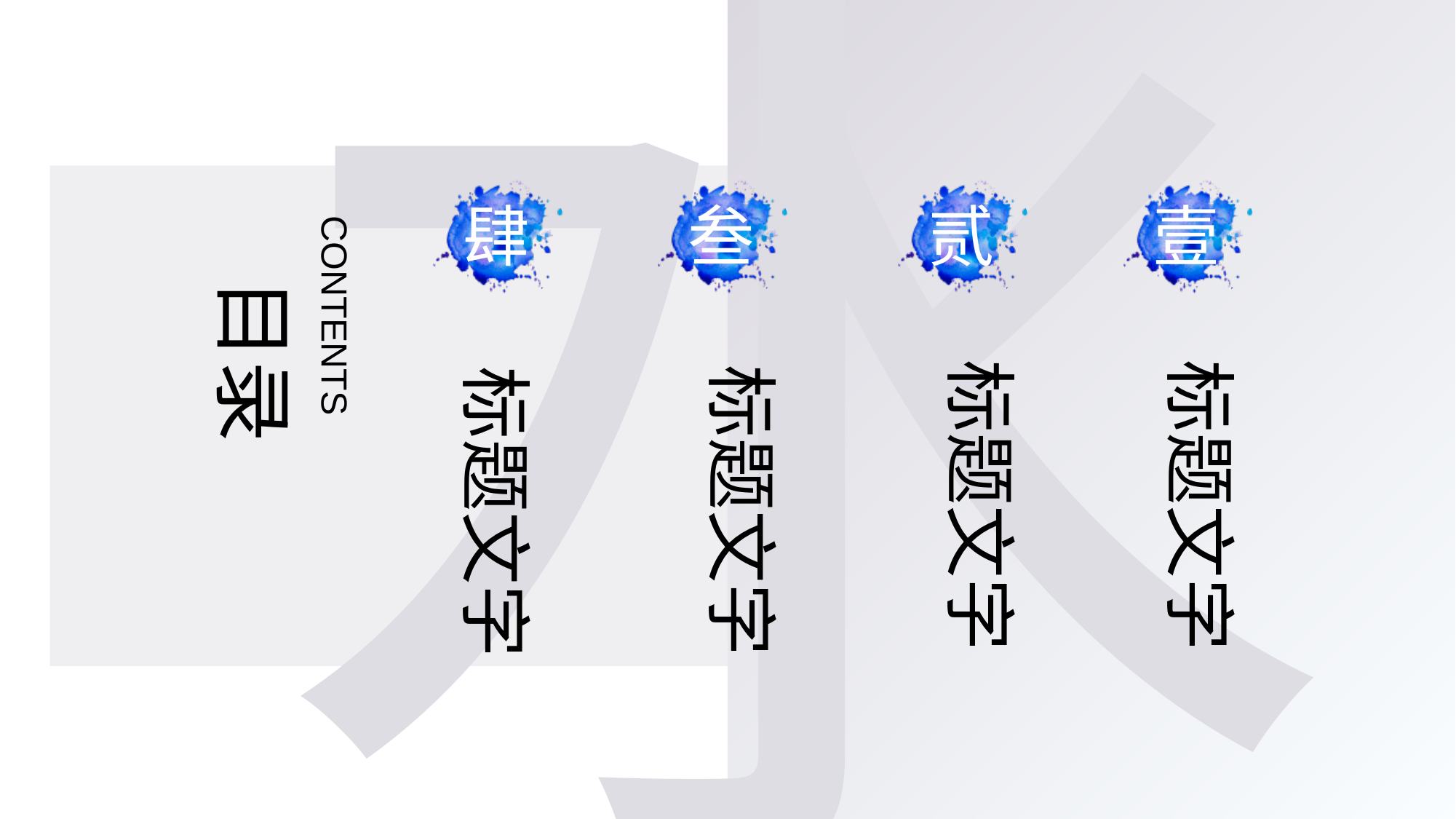

水

贰
标题文字

肆
标题文字

叁
标题文字

壹
标题文字
CONTENTS
目录